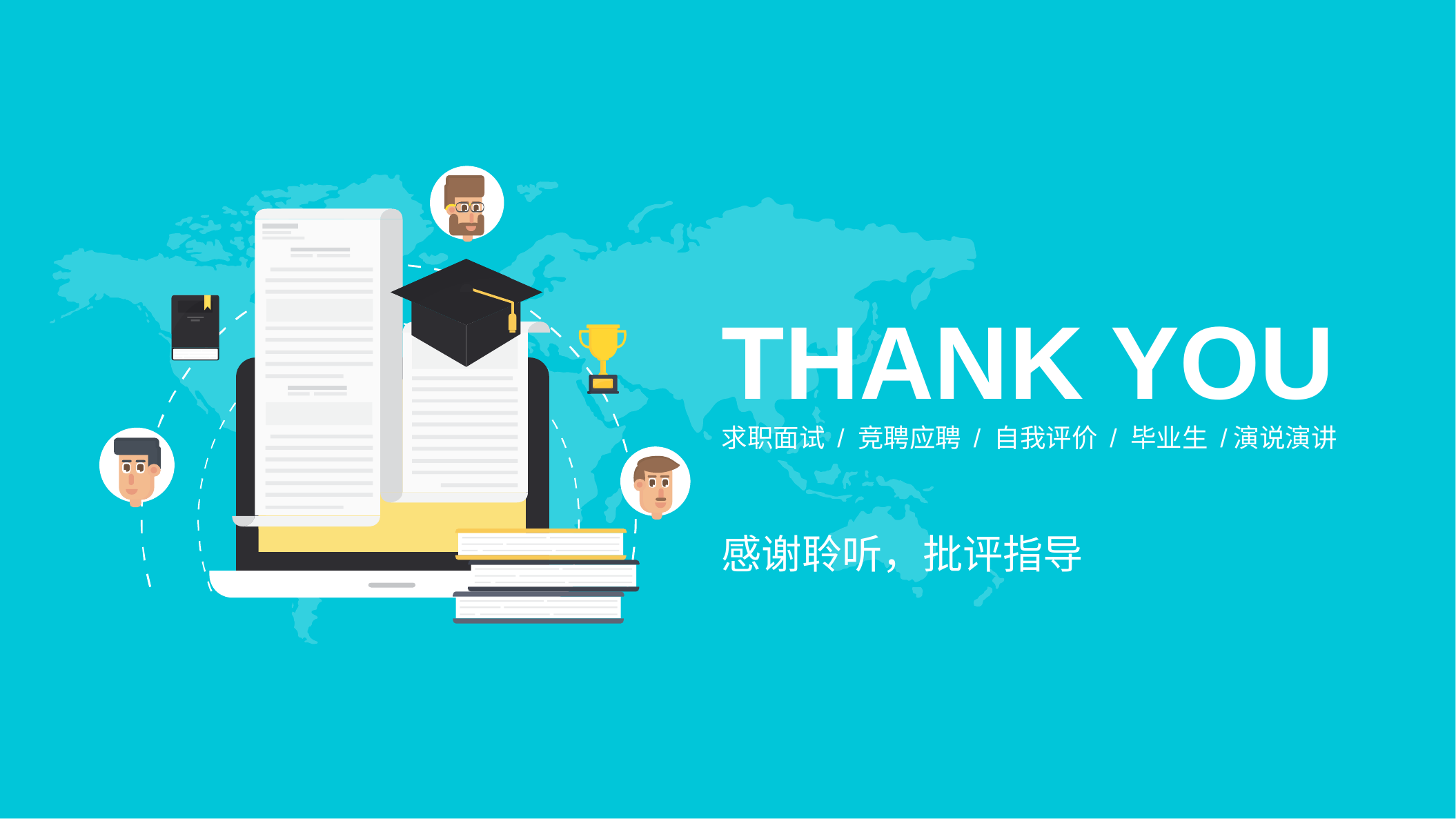

THANK YOU
求职面试 / 竞聘应聘 / 自我评价 / 毕业生 /演说演讲
感谢聆听，批评指导